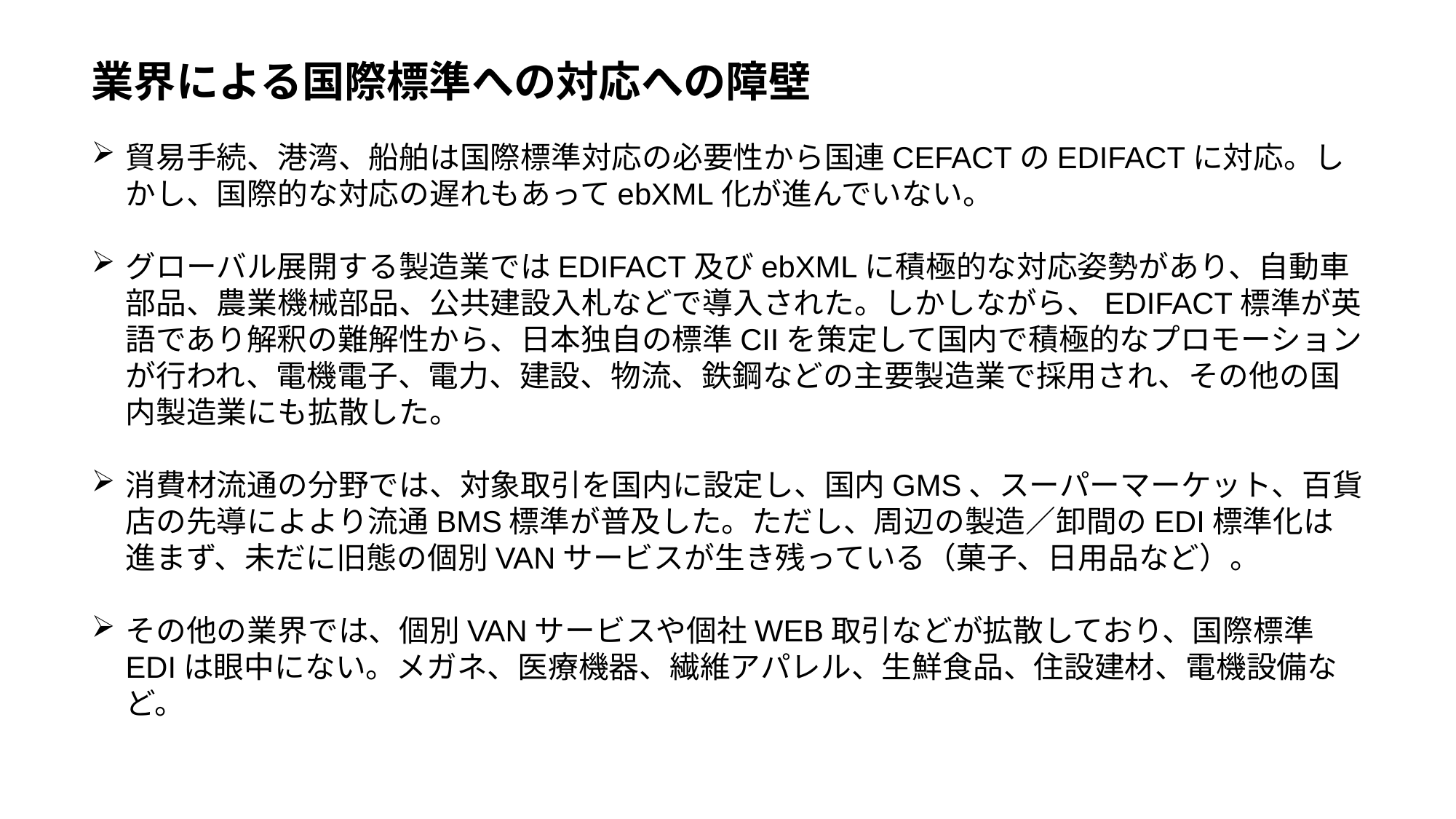

業界による国際標準への対応への障壁

貿易手続、港湾、船舶は国際標準対応の必要性から国連CEFACTのEDIFACTに対応。しかし、国際的な対応の遅れもあってebXML化が進んでいない。

グローバル展開する製造業ではEDIFACT及びebXMLに積極的な対応姿勢があり、自動車部品、農業機械部品、公共建設入札などで導入された。しかしながら、EDIFACT標準が英語であり解釈の難解性から、日本独自の標準CIIを策定して国内で積極的なプロモーションが行われ、電機電子、電力、建設、物流、鉄鋼などの主要製造業で採用され、その他の国内製造業にも拡散した。

消費材流通の分野では、対象取引を国内に設定し、国内GMS、スーパーマーケット、百貨店の先導によより流通BMS標準が普及した。ただし、周辺の製造／卸間のEDI標準化は進まず、未だに旧態の個別VANサービスが生き残っている（菓子、日用品など）。

その他の業界では、個別VANサービスや個社WEB取引などが拡散しており、国際標準EDIは眼中にない。メガネ、医療機器、繊維アパレル、生鮮食品、住設建材、電機設備など。